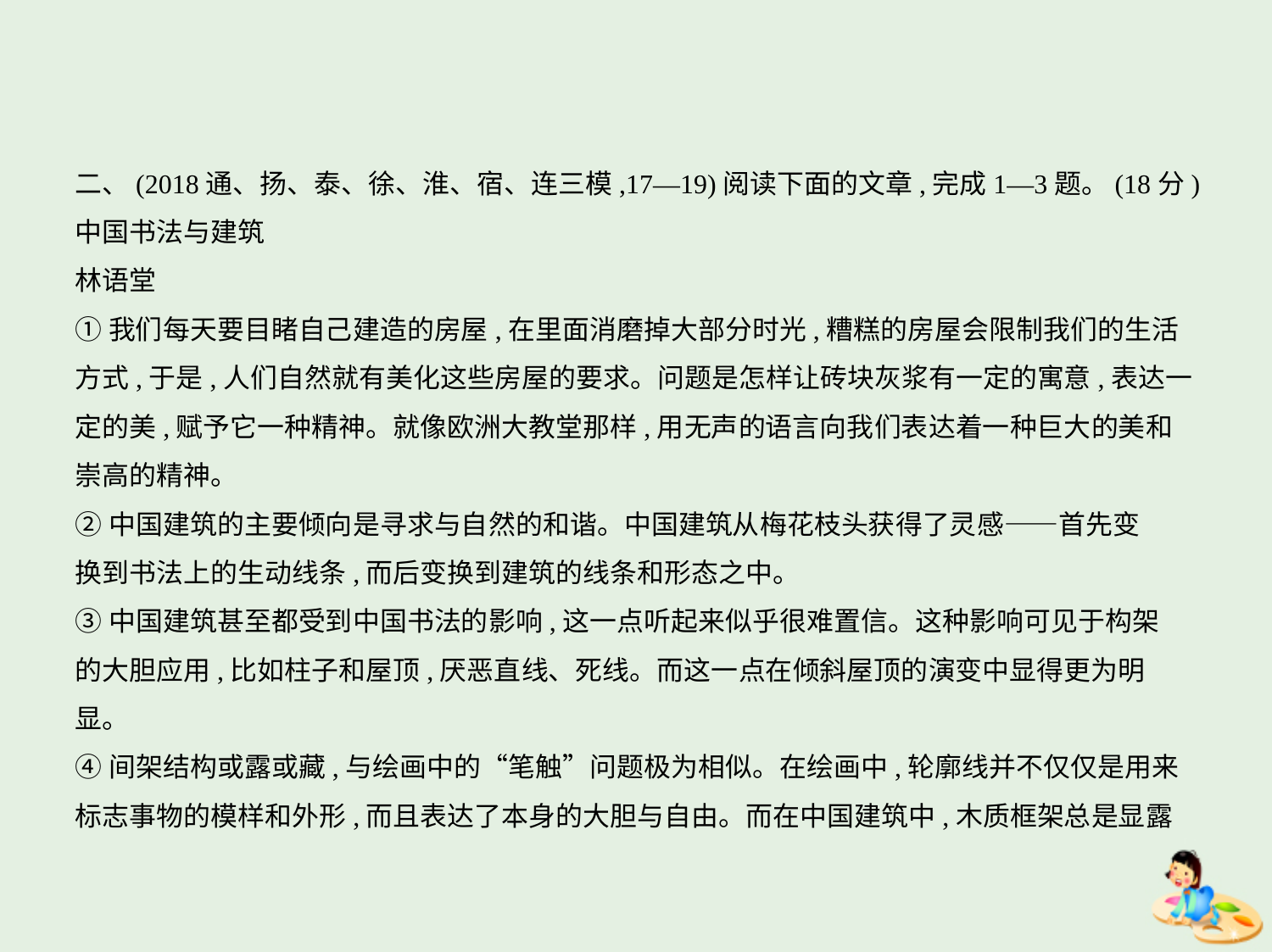

二、(2018通、扬、泰、徐、淮、宿、连三模,17—19)阅读下面的文章,完成1—3题。(18分)
中国书法与建筑
林语堂
①我们每天要目睹自己建造的房屋,在里面消磨掉大部分时光,糟糕的房屋会限制我们的生活
方式,于是,人们自然就有美化这些房屋的要求。问题是怎样让砖块灰浆有一定的寓意,表达一
定的美,赋予它一种精神。就像欧洲大教堂那样,用无声的语言向我们表达着一种巨大的美和
崇高的精神。
②中国建筑的主要倾向是寻求与自然的和谐。中国建筑从梅花枝头获得了灵感——首先变
换到书法上的生动线条,而后变换到建筑的线条和形态之中。
③中国建筑甚至都受到中国书法的影响,这一点听起来似乎很难置信。这种影响可见于构架
的大胆应用,比如柱子和屋顶,厌恶直线、死线。而这一点在倾斜屋顶的演变中显得更为明
显。
④间架结构或露或藏,与绘画中的“笔触”问题极为相似。在绘画中,轮廓线并不仅仅是用来
标志事物的模样和外形,而且表达了本身的大胆与自由。而在中国建筑中,木质框架总是显露